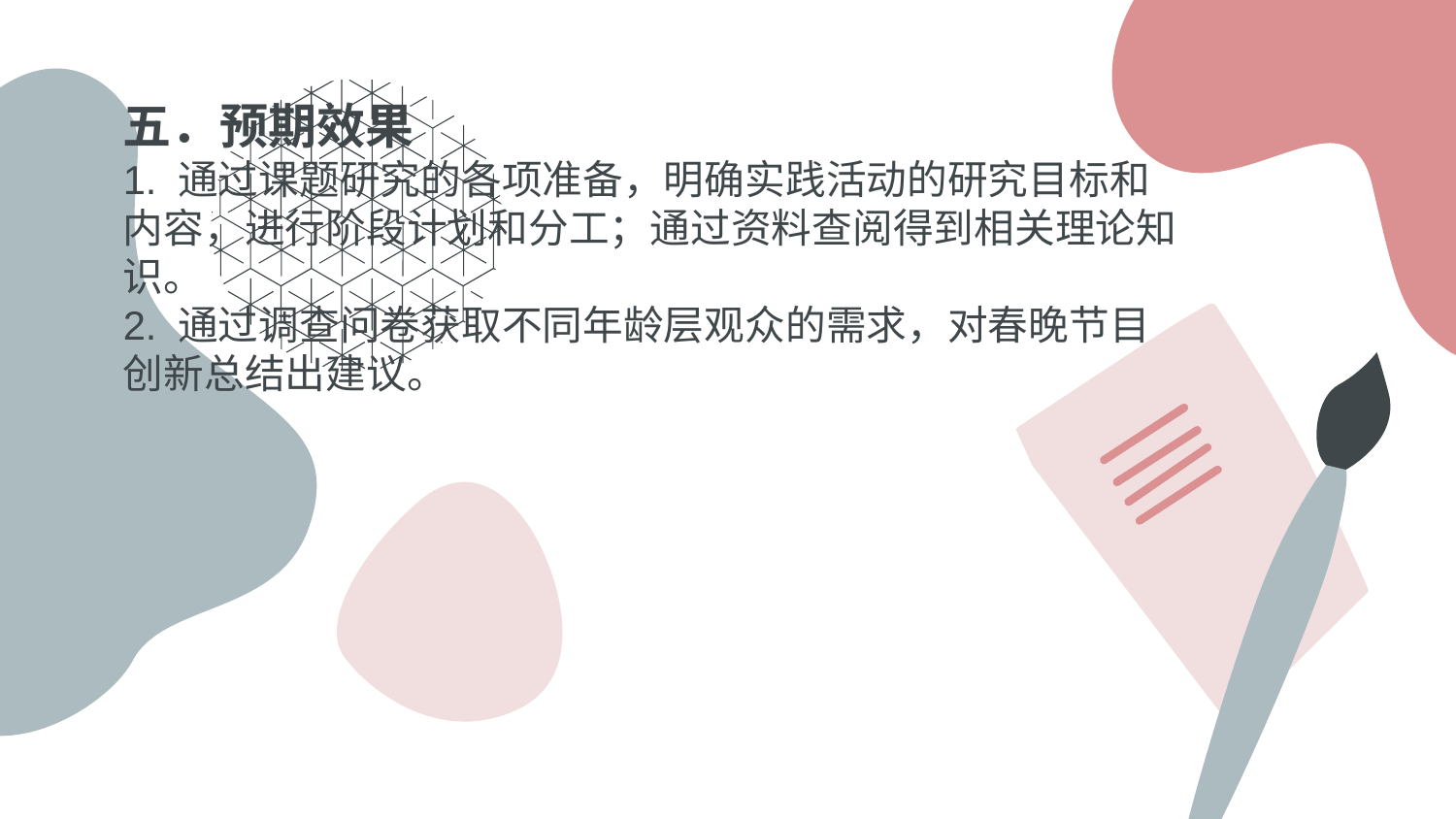

五．预期效果
1. 通过课题研究的各项准备，明确实践活动的研究目标和内容，进行阶段计划和分工；通过资料查阅得到相关理论知识。2. 通过调查问卷获取不同年龄层观众的需求，对春晚节目创新总结出建议。